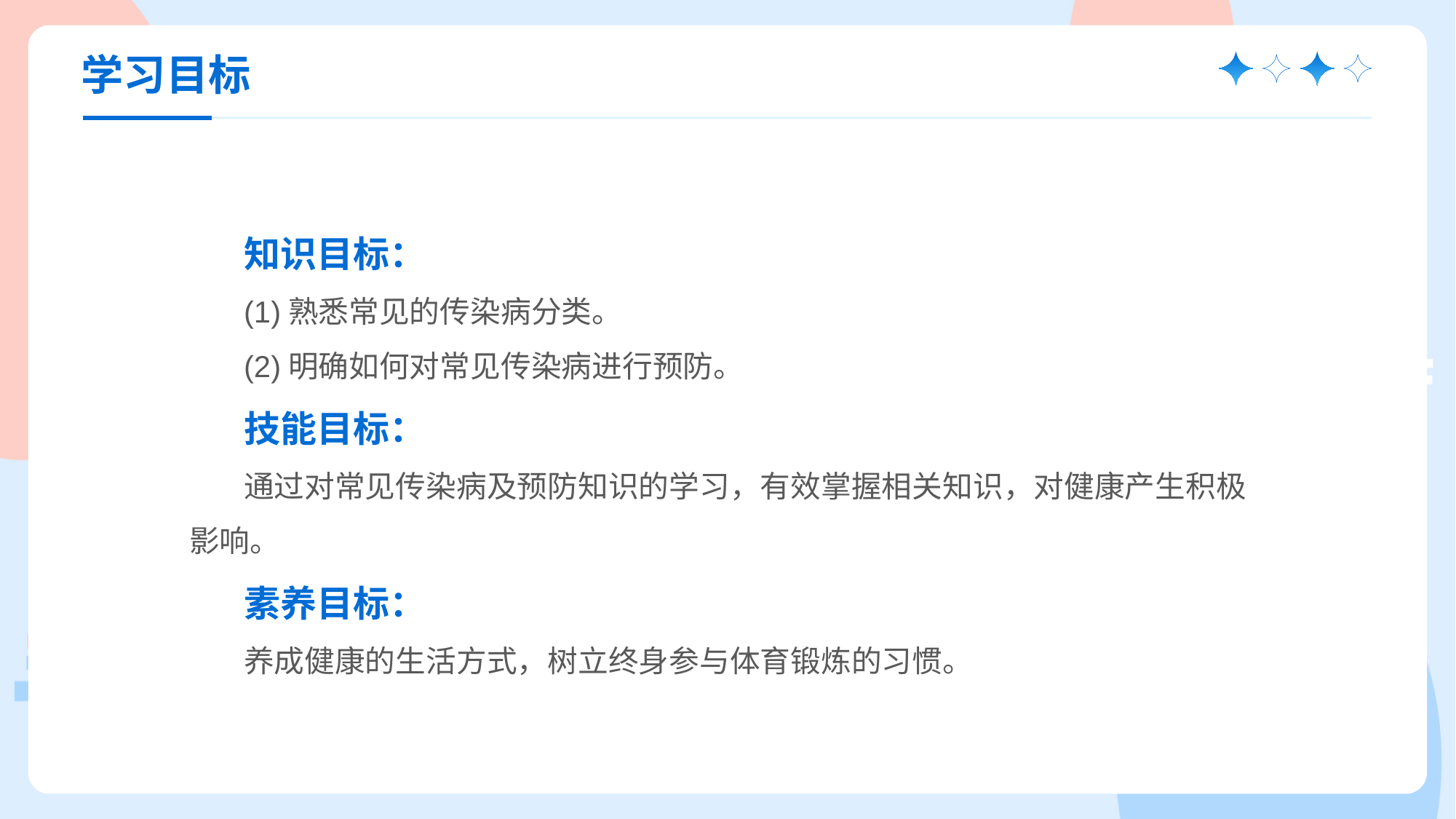

学习目标
知识目标：
(1)熟悉常见的传染病分类。
(2)明确如何对常见传染病进行预防。
技能目标：
通过对常见传染病及预防知识的学习，有效掌握相关知识，对健康产生积极影响。
素养目标：
养成健康的生活方式，树立终身参与体育锻炼的习惯。